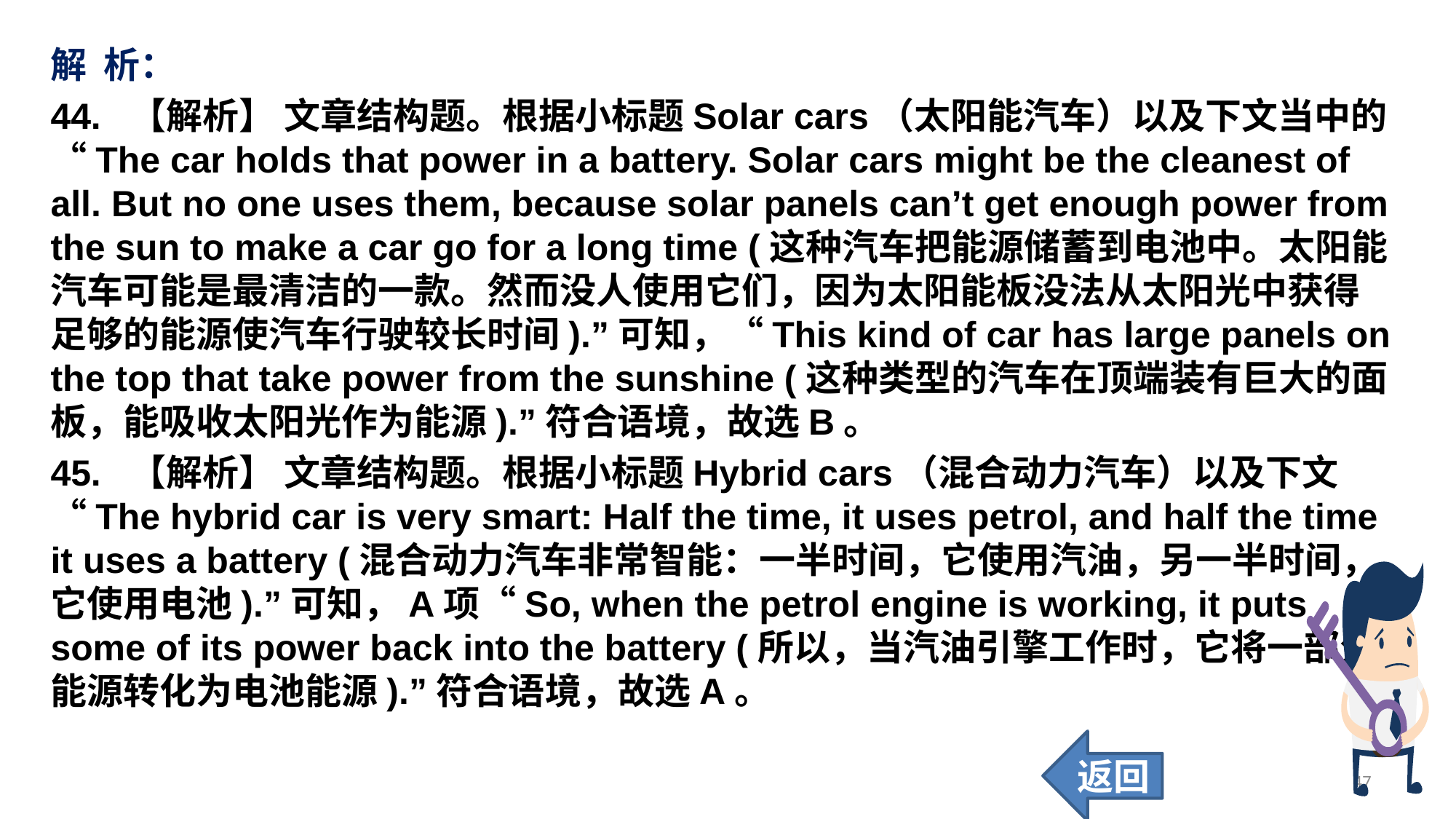

解  析：
44.  【解析】 文章结构题。根据小标题Solar cars（太阳能汽车）以及下文当中的“The car holds that power in a battery. Solar cars might be the cleanest of all. But no one uses them, because solar panels can’t get enough power from the sun to make a car go for a long time (这种汽车把能源储蓄到电池中。太阳能汽车可能是最清洁的一款。然而没人使用它们，因为太阳能板没法从太阳光中获得足够的能源使汽车行驶较长时间).”可知，“This kind of car has large panels on the top that take power from the sunshine (这种类型的汽车在顶端装有巨大的面板，能吸收太阳光作为能源).”符合语境，故选B。
45.  【解析】 文章结构题。根据小标题Hybrid cars（混合动力汽车）以及下文“The hybrid car is very smart: Half the time, it uses petrol, and half the time it uses a battery (混合动力汽车非常智能：一半时间，它使用汽油，另一半时间，它使用电池).”可知，A项“So, when the petrol engine is working, it puts some of its power back into the battery (所以，当汽油引擎工作时，它将一部分能源转化为电池能源).”符合语境，故选A。

返回
47